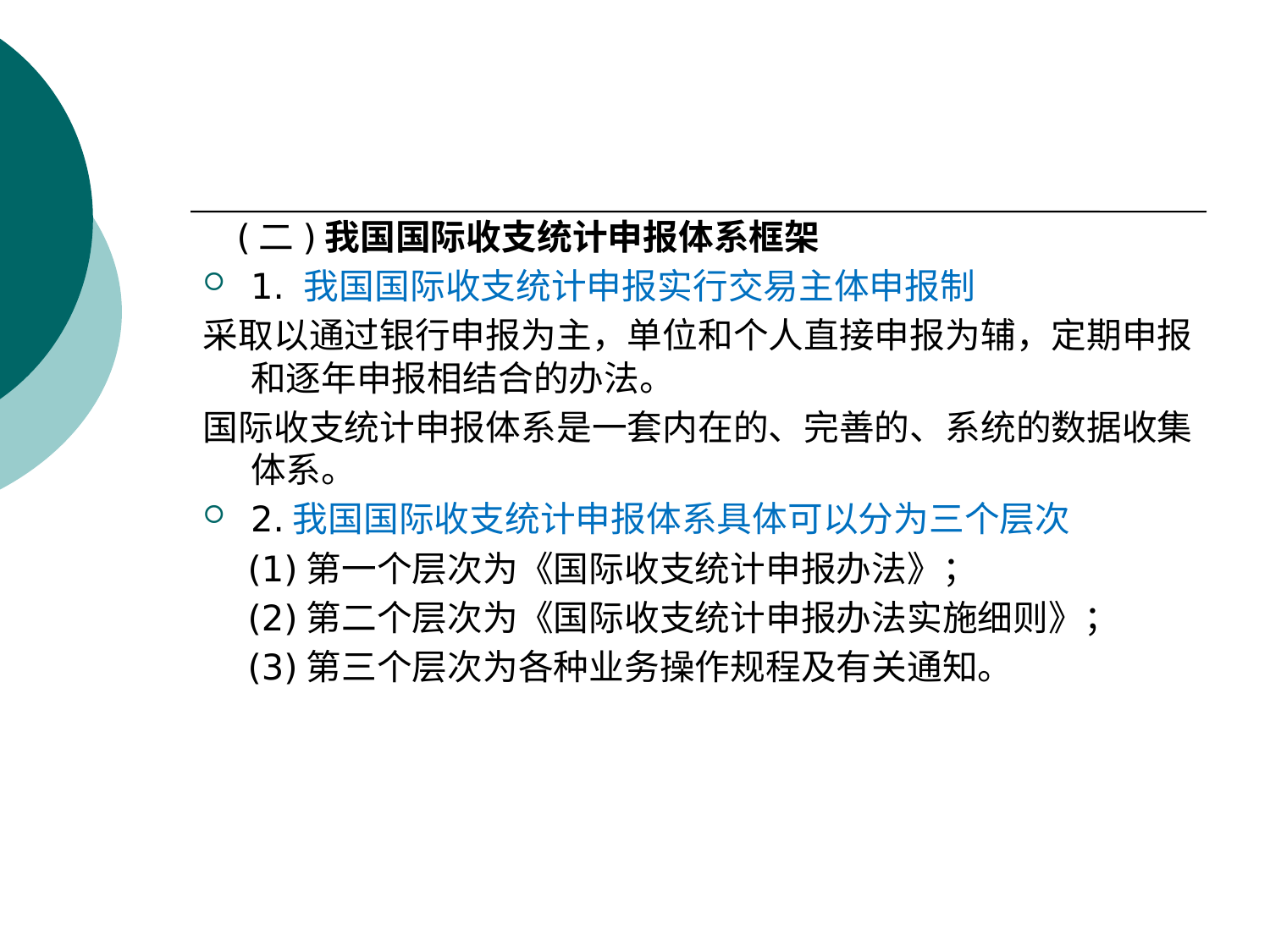

#
   (二)我国国际收支统计申报体系框架
1. 我国国际收支统计申报实行交易主体申报制
采取以通过银行申报为主，单位和个人直接申报为辅，定期申报和逐年申报相结合的办法。
国际收支统计申报体系是一套内在的、完善的、系统的数据收集体系。
2.我国国际收支统计申报体系具体可以分为三个层次
    (1)第一个层次为《国际收支统计申报办法》；
    (2)第二个层次为《国际收支统计申报办法实施细则》；
    (3)第三个层次为各种业务操作规程及有关通知。